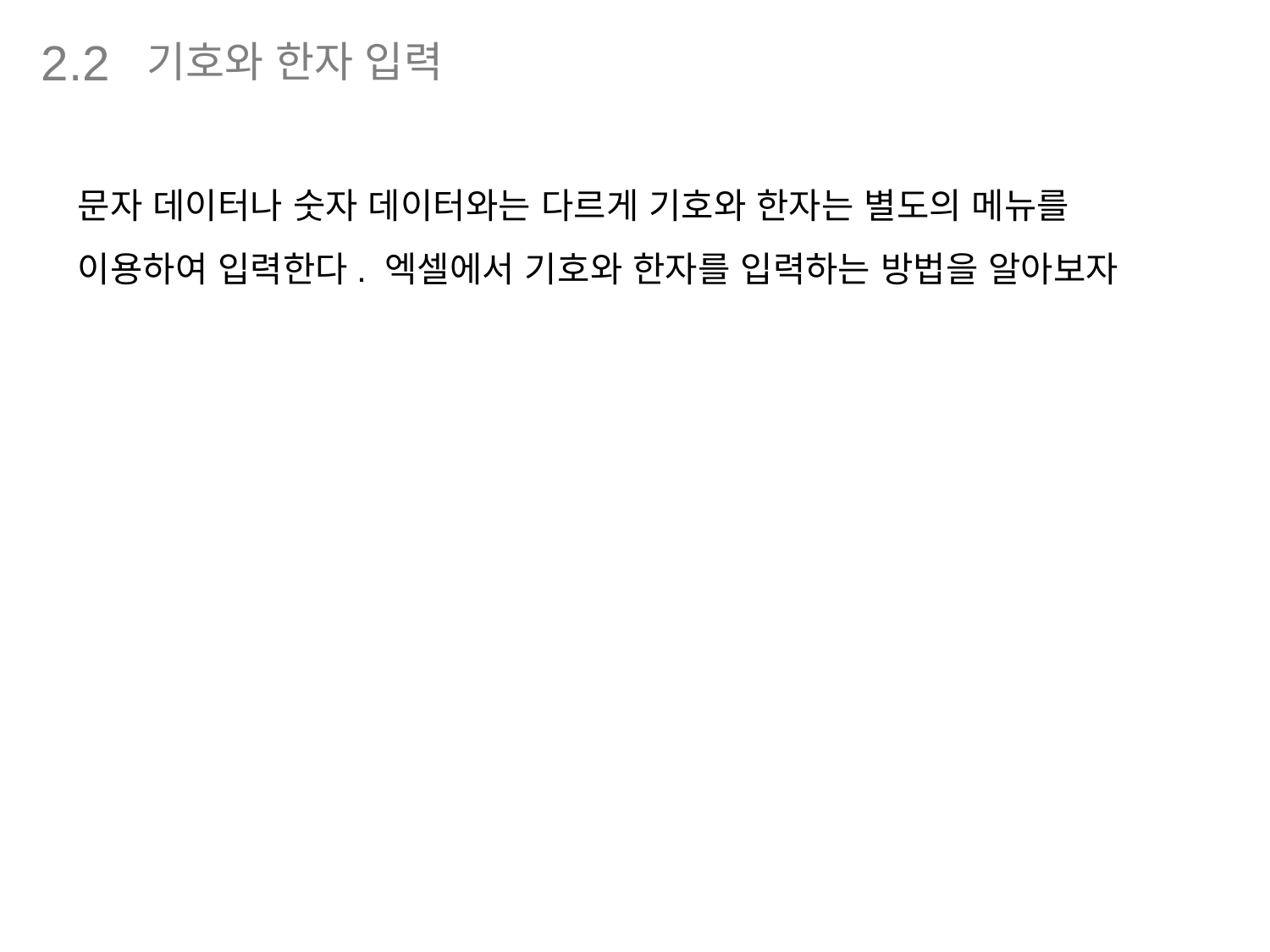

기호와 한자 입력
2.2
문자 데이터나 숫자 데이터와는 다르게 기호와 한자는 별도의 메뉴를 이용하여 입력한다. 엑셀에서 기호와 한자를 입력하는 방법을 알아보자